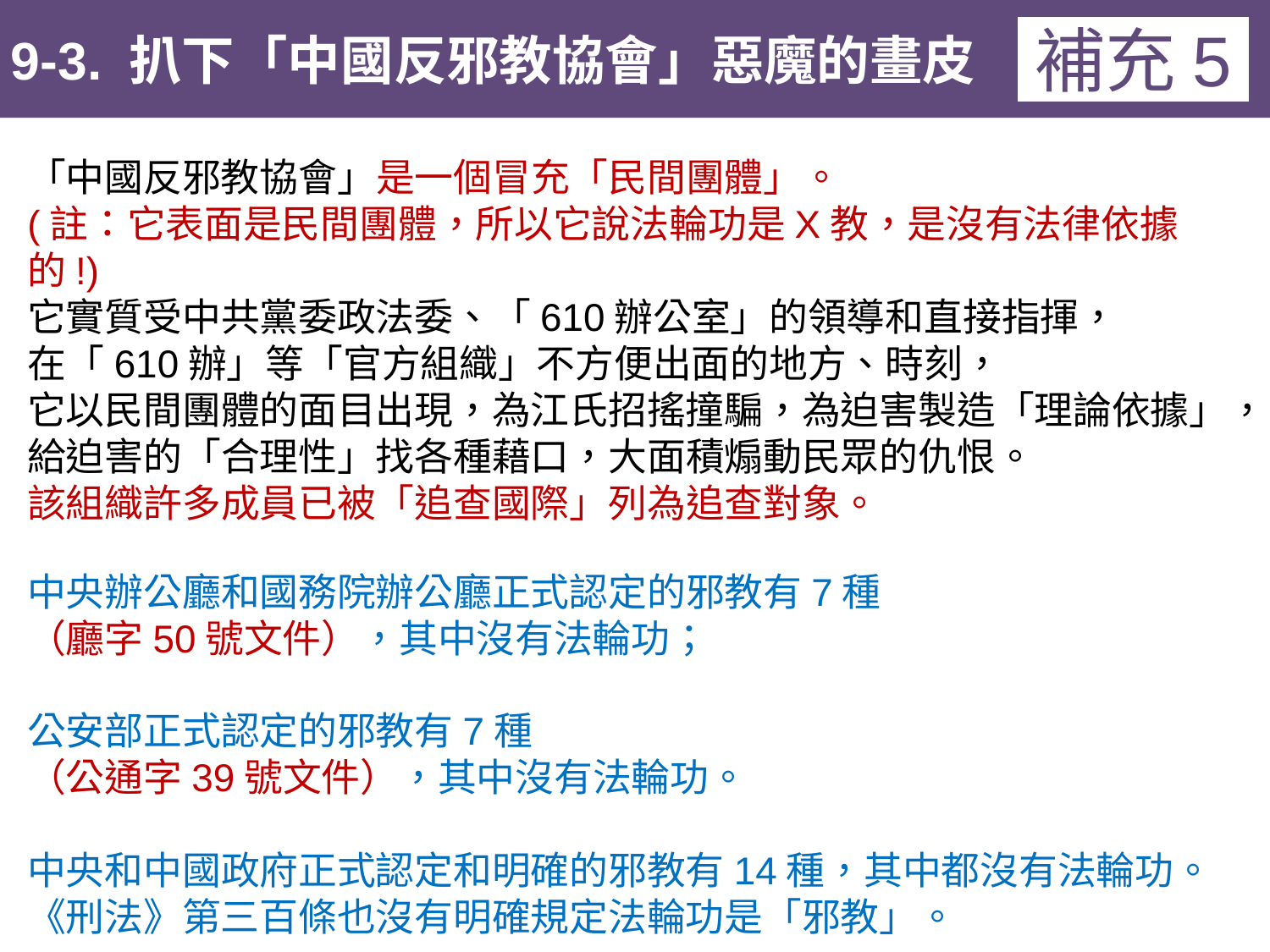

9-3. 扒下「中國反邪教協會」惡魔的畫皮
補充5
「中國反邪教協會」是一個冒充「民間團體」。
(註：它表面是民間團體，所以它說法輪功是X教，是沒有法律依據的!)
它實質受中共黨委政法委、「610辦公室」的領導和直接指揮，
在「610辦」等「官方組織」不方便出面的地方、時刻，
它以民間團體的面目出現，為江氏招搖撞騙，為迫害製造「理論依據」，
給迫害的「合理性」找各種藉口，大面積煽動民眾的仇恨。
該組織許多成員已被「追查國際」列為追查對象。

中央辦公廳和國務院辦公廳正式認定的邪教有7種
（廳字50號文件），其中沒有法輪功；

公安部正式認定的邪教有7種
（公通字39號文件），其中沒有法輪功。

中央和中國政府正式認定和明確的邪教有14種，其中都沒有法輪功。
《刑法》第三百條也沒有明確規定法輪功是「邪教」。